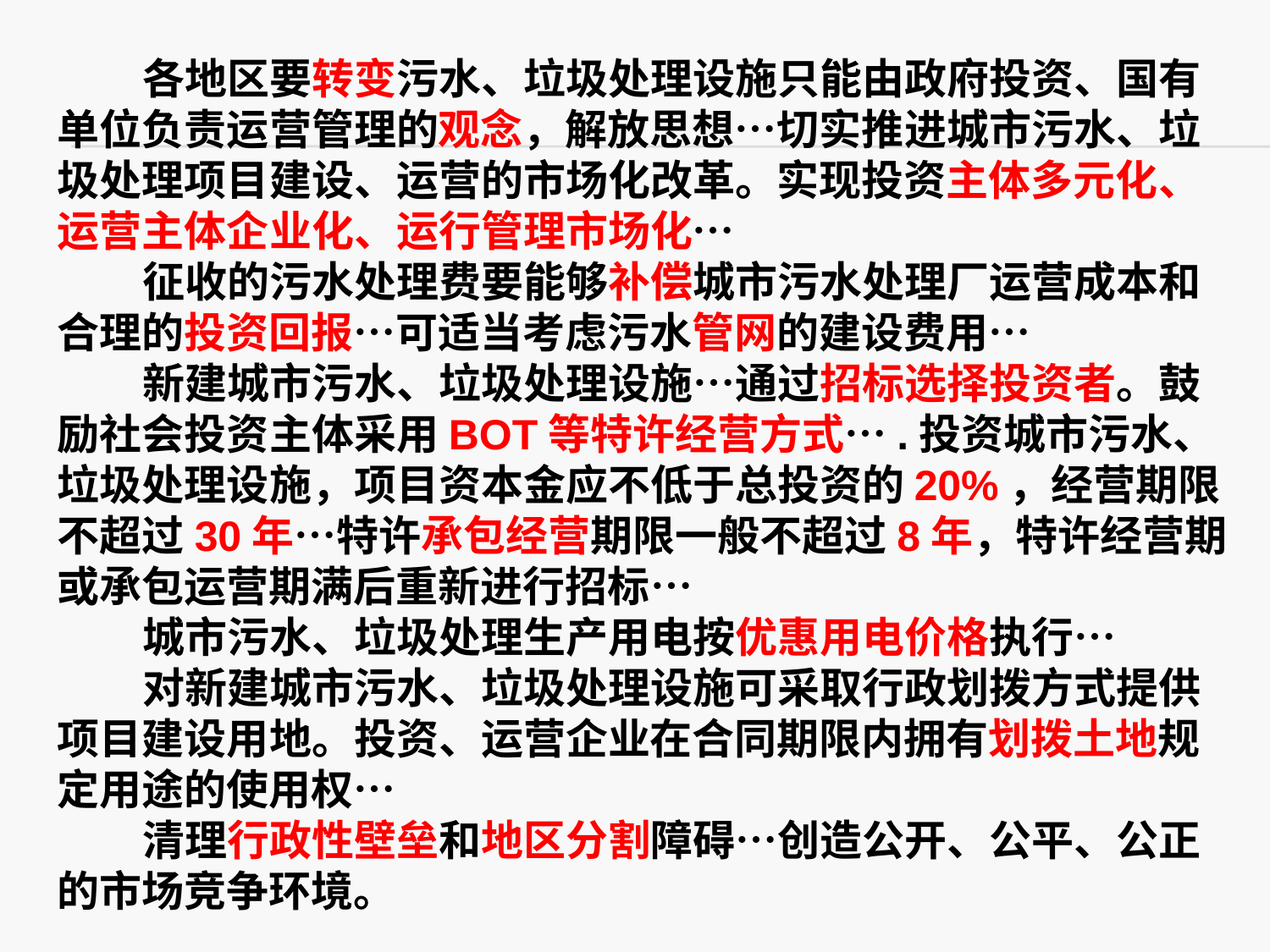

各地区要转变污水、垃圾处理设施只能由政府投资、国有单位负责运营管理的观念，解放思想…切实推进城市污水、垃圾处理项目建设、运营的市场化改革。实现投资主体多元化、运营主体企业化、运行管理市场化…
征收的污水处理费要能够补偿城市污水处理厂运营成本和合理的投资回报…可适当考虑污水管网的建设费用…
新建城市污水、垃圾处理设施…通过招标选择投资者。鼓励社会投资主体采用BOT等特许经营方式….投资城市污水、垃圾处理设施，项目资本金应不低于总投资的20%，经营期限不超过30年…特许承包经营期限一般不超过8年，特许经营期或承包运营期满后重新进行招标…
城市污水、垃圾处理生产用电按优惠用电价格执行…
对新建城市污水、垃圾处理设施可采取行政划拨方式提供项目建设用地。投资、运营企业在合同期限内拥有划拨土地规定用途的使用权…
清理行政性壁垒和地区分割障碍…创造公开、公平、公正的市场竞争环境。